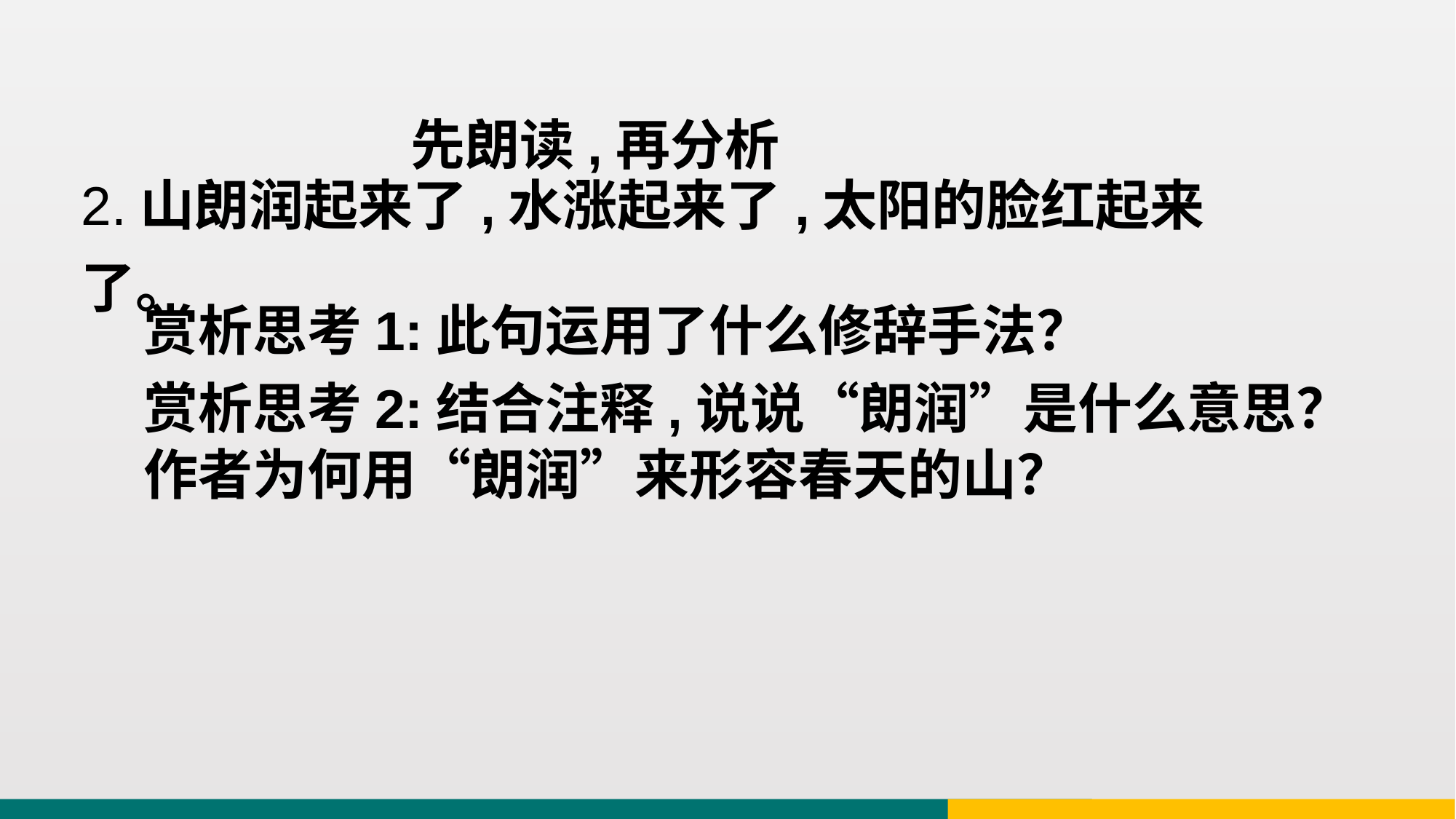

先朗读,再分析
2.山朗润起来了,水涨起来了,太阳的脸红起来了。
赏析思考1:此句运用了什么修辞手法？
赏析思考2:结合注释,说说“朗润”是什么意思？
作者为何用“朗润”来形容春天的山？